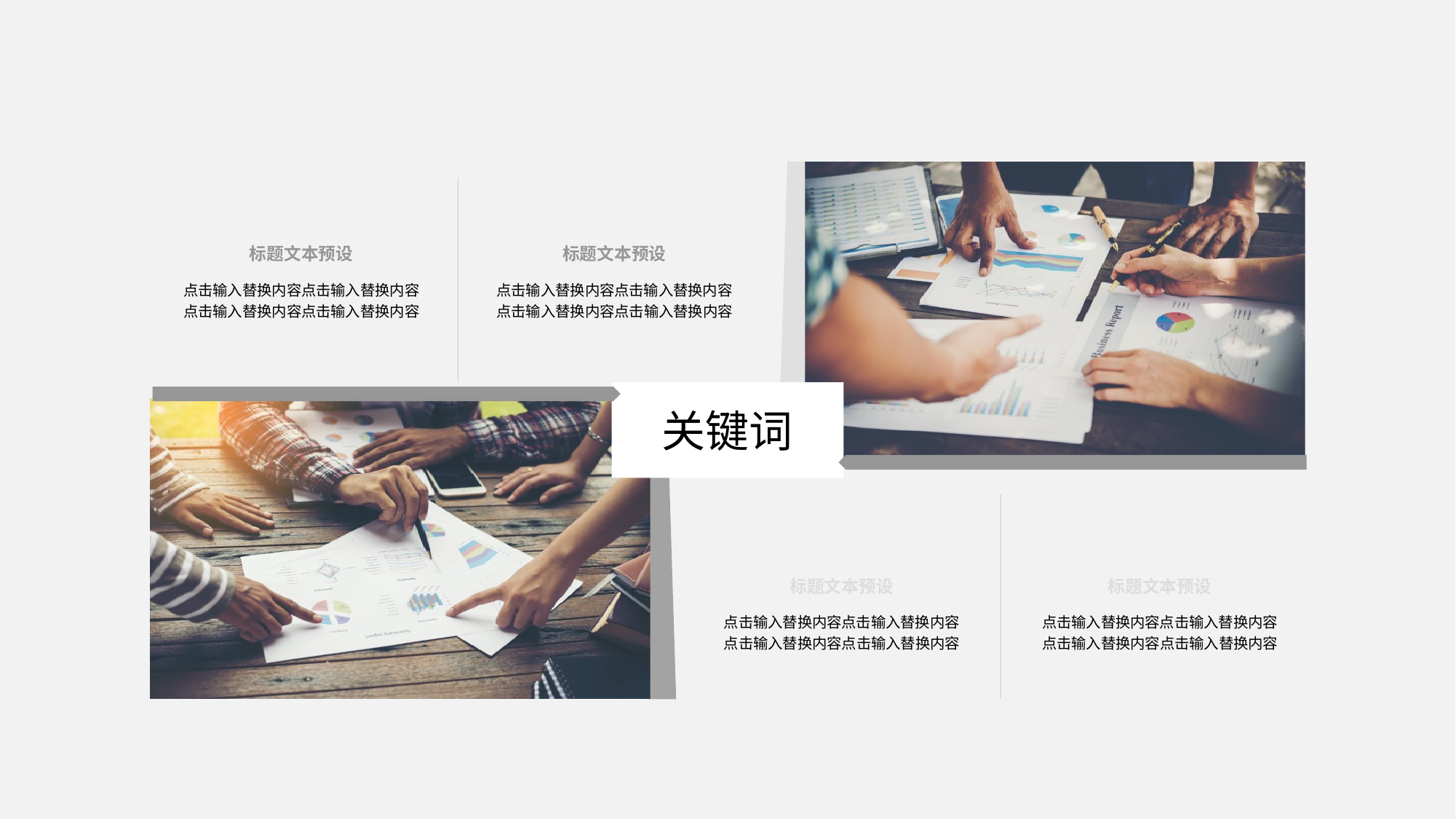

标题文本预设
点击输入替换内容点击输入替换内容
点击输入替换内容点击输入替换内容
标题文本预设
点击输入替换内容点击输入替换内容
点击输入替换内容点击输入替换内容
关键词

标题文本预设
点击输入替换内容点击输入替换内容
点击输入替换内容点击输入替换内容
标题文本预设
点击输入替换内容点击输入替换内容
点击输入替换内容点击输入替换内容